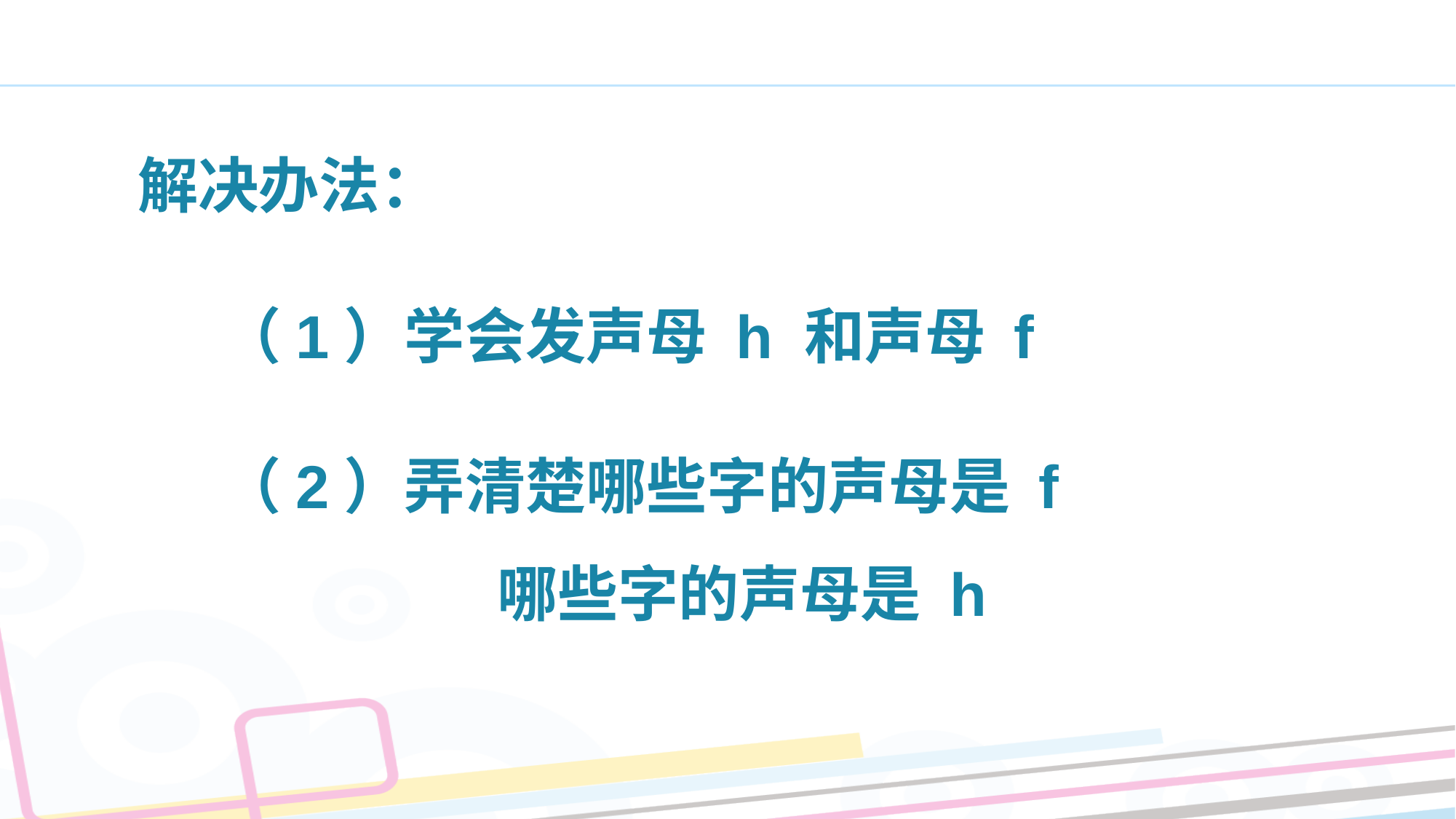

解决办法：

        （1）学会发声母 h 和声母 f

        （2）弄清楚哪些字的声母是 f
                            哪些字的声母是 h